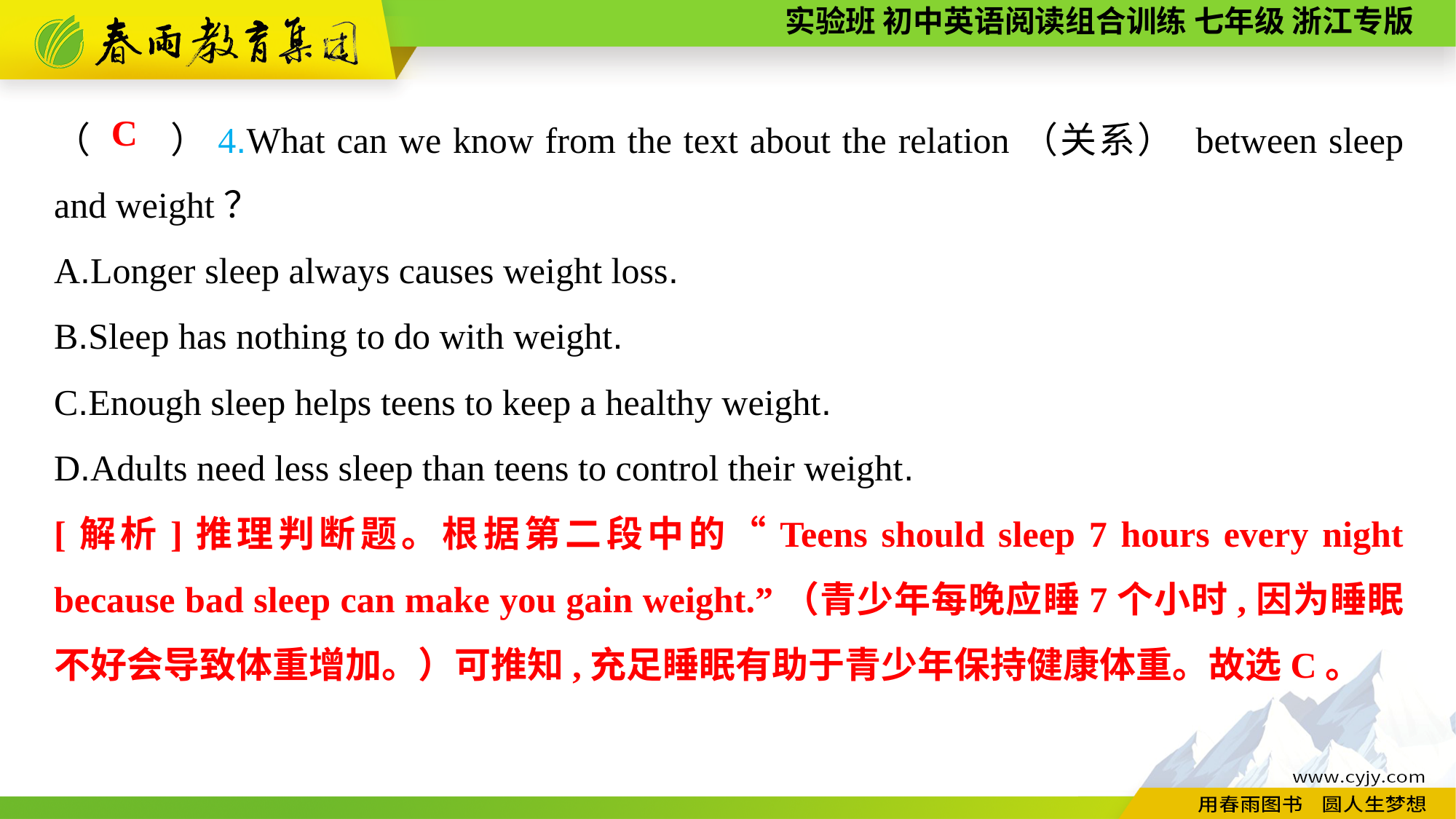

（　　）4.What can we know from the text about the relation（关系） between sleep and weight？
A.Longer sleep always causes weight loss.
B.Sleep has nothing to do with weight.
C.Enough sleep helps teens to keep a healthy weight.
D.Adults need less sleep than teens to control their weight.
C
[解析]推理判断题。根据第二段中的“Teens should sleep 7 hours every night because bad sleep can make you gain weight.”（青少年每晚应睡7个小时,因为睡眠不好会导致体重增加。）可推知,充足睡眠有助于青少年保持健康体重。故选C。